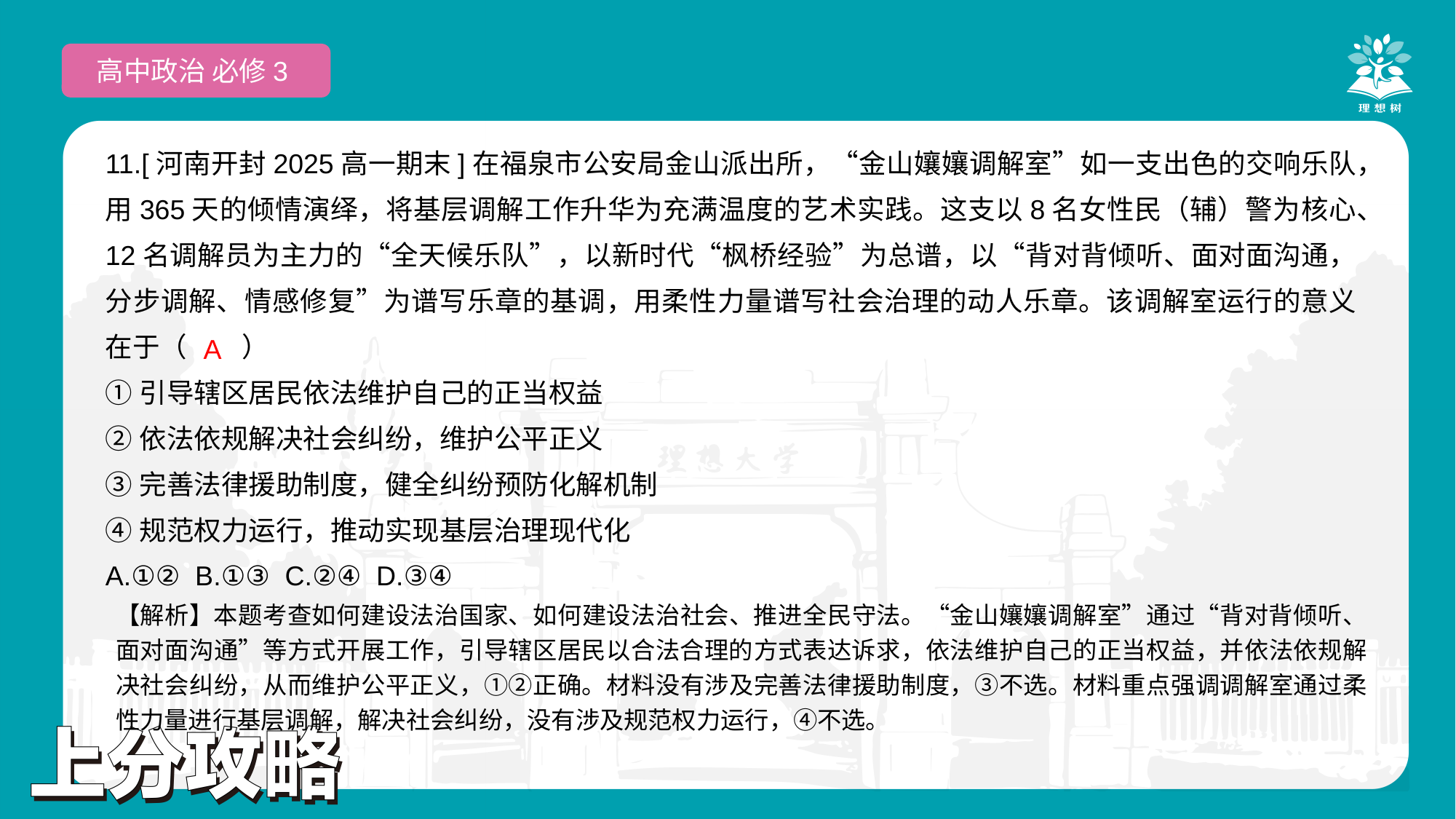

高中政治 必修3
11.[河南开封2025高一期末]在福泉市公安局金山派出所，“金山孃孃调解室”如一支出色的交响乐队，用365天的倾情演绎，将基层调解工作升华为充满温度的艺术实践。这支以8名女性民（辅）警为核心、12名调解员为主力的“全天候乐队”，以新时代“枫桥经验”为总谱，以“背对背倾听、面对面沟通，分步调解、情感修复”为谱写乐章的基调，用柔性力量谱写社会治理的动人乐章。该调解室运行的意义在于（　　）
①引导辖区居民依法维护自己的正当权益
②依法依规解决社会纠纷，维护公平正义
③完善法律援助制度，健全纠纷预防化解机制
④规范权力运行，推动实现基层治理现代化
A.①②  B.①③  C.②④  D.③④
 A
【解析】本题考查如何建设法治国家、如何建设法治社会、推进全民守法。“金山孃孃调解室”通过“背对背倾听、面对面沟通”等方式开展工作，引导辖区居民以合法合理的方式表达诉求，依法维护自己的正当权益，并依法依规解决社会纠纷，从而维护公平正义，①②正确。材料没有涉及完善法律援助制度，③不选。材料重点强调调解室通过柔性力量进行基层调解，解决社会纠纷，没有涉及规范权力运行，④不选。